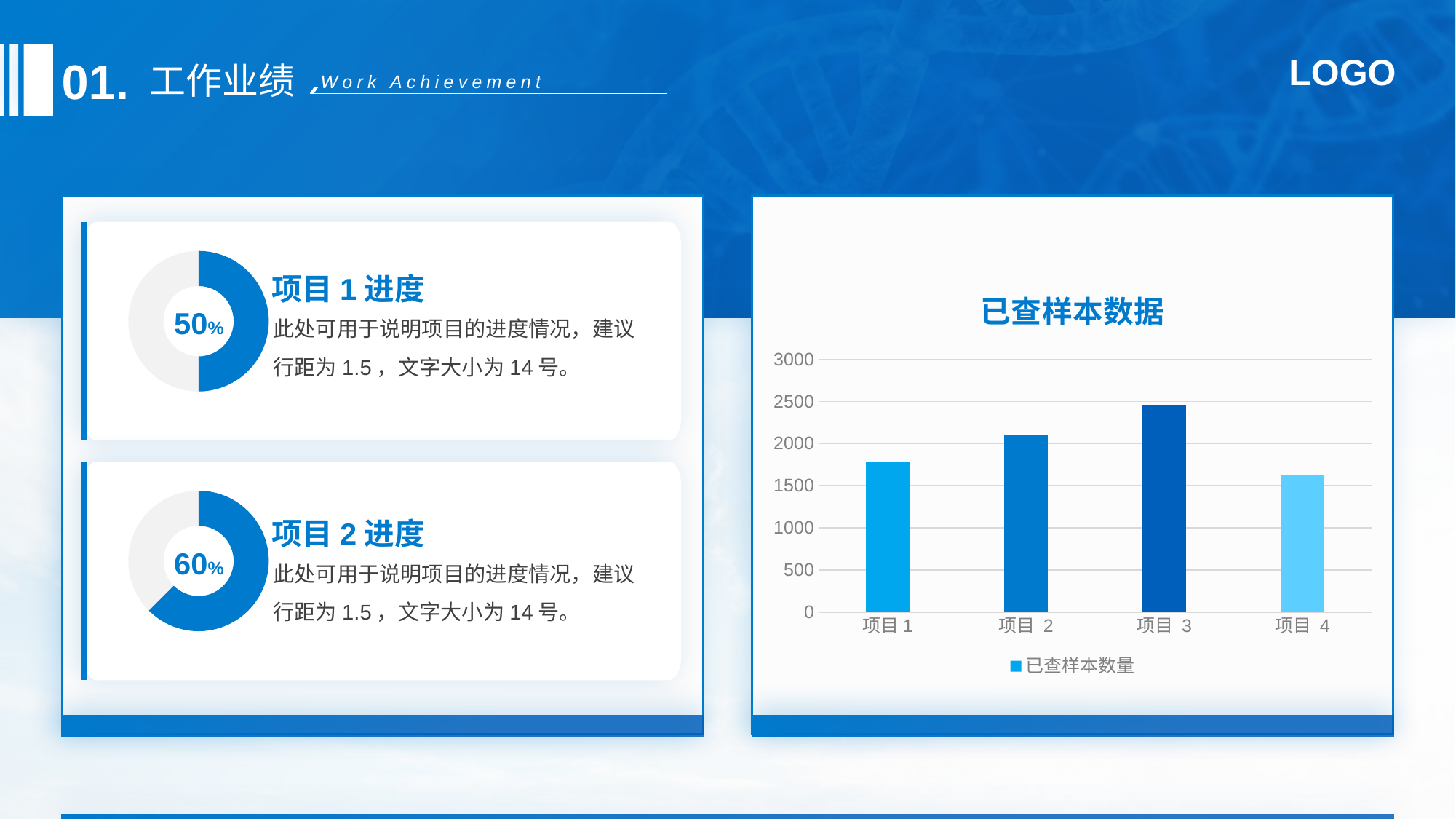

01.
工作业绩
Work Achievement

### Chart

| Category | 销售额 |
|---|---|
| 20XX | 2.5 |
| 20XX | 2.5 |
项目1进度

### Chart: 已查样本数据

| Category | 已查样本数量 |
|---|---|
| 项目1 | 1786.0 |
| 项目 2 | 2098.0 |
| 项目 3 | 2453.0 |
| 项目 4 | 1633.0 |
此处可用于说明项目的进度情况，建议行距为1.5，文字大小为14号。
50%

### Chart

| Category | 销售额 |
|---|---|
| 20XX | 100.0 |
| 20XX | 60.0 |
项目2进度
60%
此处可用于说明项目的进度情况，建议行距为1.5，文字大小为14号。